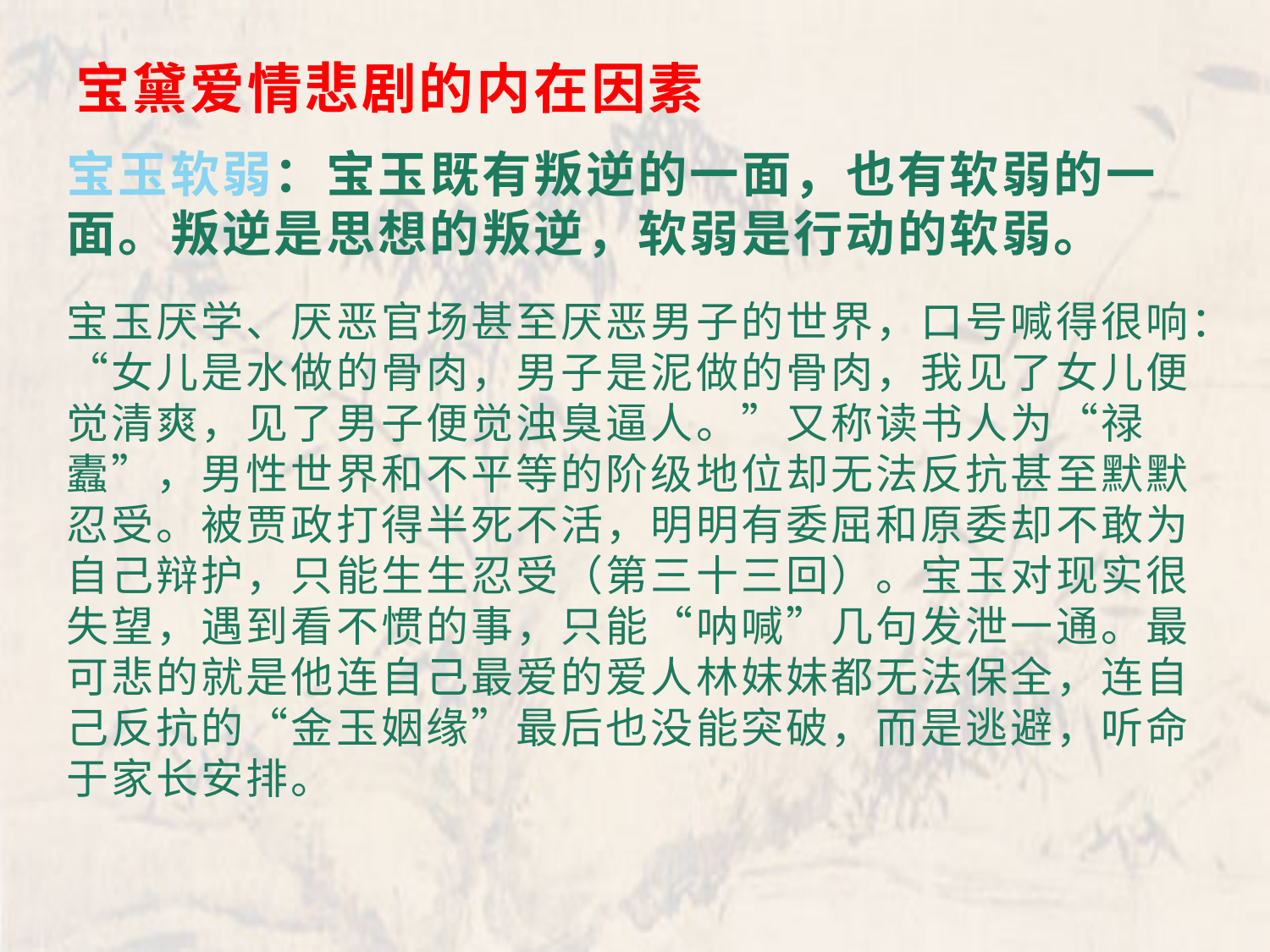

宝黛爱情悲剧的内在因素
宝玉软弱：宝玉既有叛逆的一面，也有软弱的一面。叛逆是思想的叛逆，软弱是行动的软弱。
宝玉厌学、厌恶官场甚至厌恶男子的世界，口号喊得很响：“女儿是水做的骨肉，男子是泥做的骨肉，我见了女儿便觉清爽，见了男子便觉浊臭逼人。”又称读书人为“禄蠹”，男性世界和不平等的阶级地位却无法反抗甚至默默忍受。被贾政打得半死不活，明明有委屈和原委却不敢为自己辩护，只能生生忍受（第三十三回）。宝玉对现实很失望，遇到看不惯的事，只能“呐喊”几句发泄一通。最可悲的就是他连自己最爱的爱人林妹妹都无法保全，连自己反抗的“金玉姻缘”最后也没能突破，而是逃避，听命于家长安排。